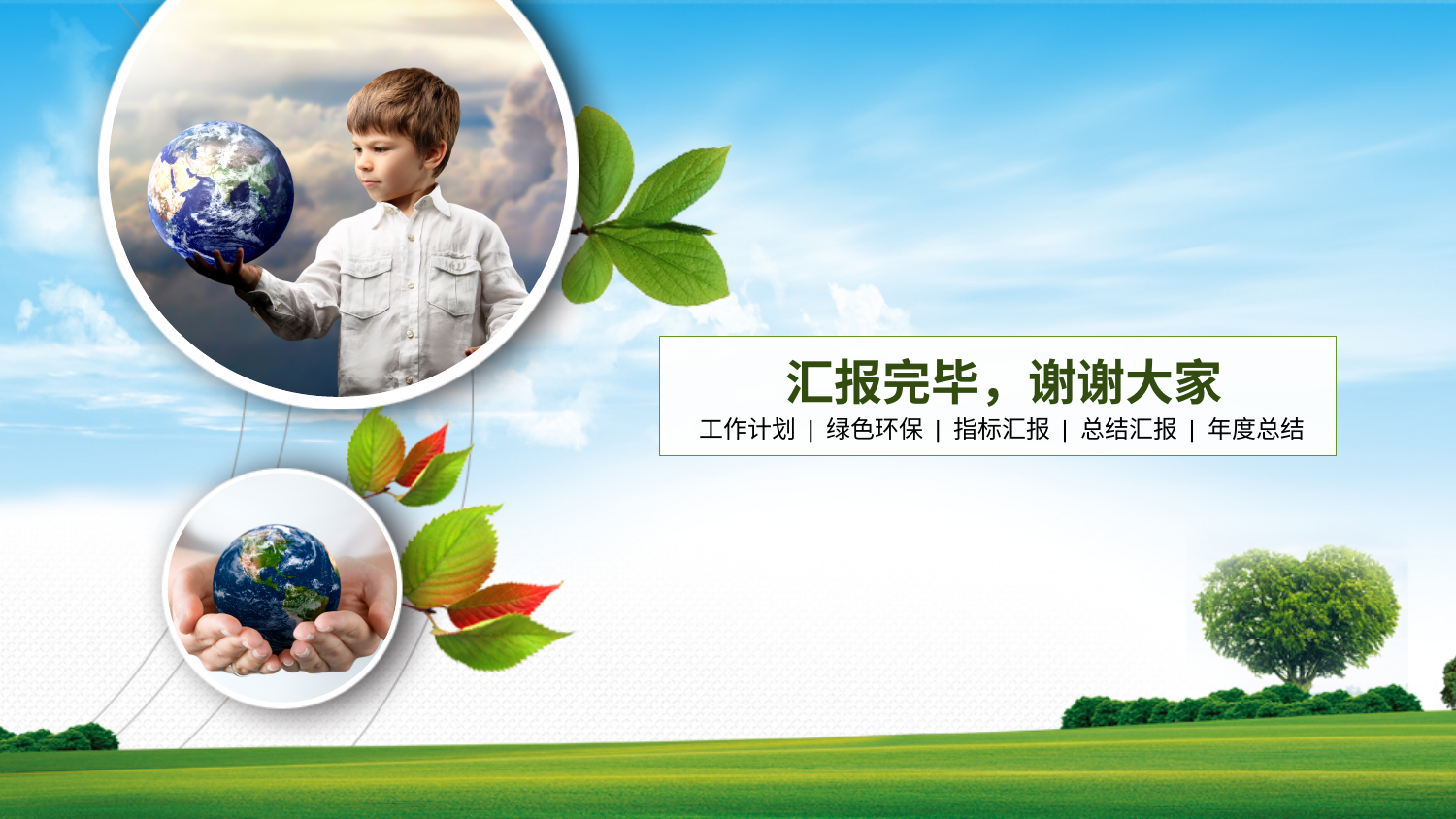

汇报完毕，谢谢大家
工作计划 | 绿色环保 | 指标汇报 | 总结汇报 | 年度总结